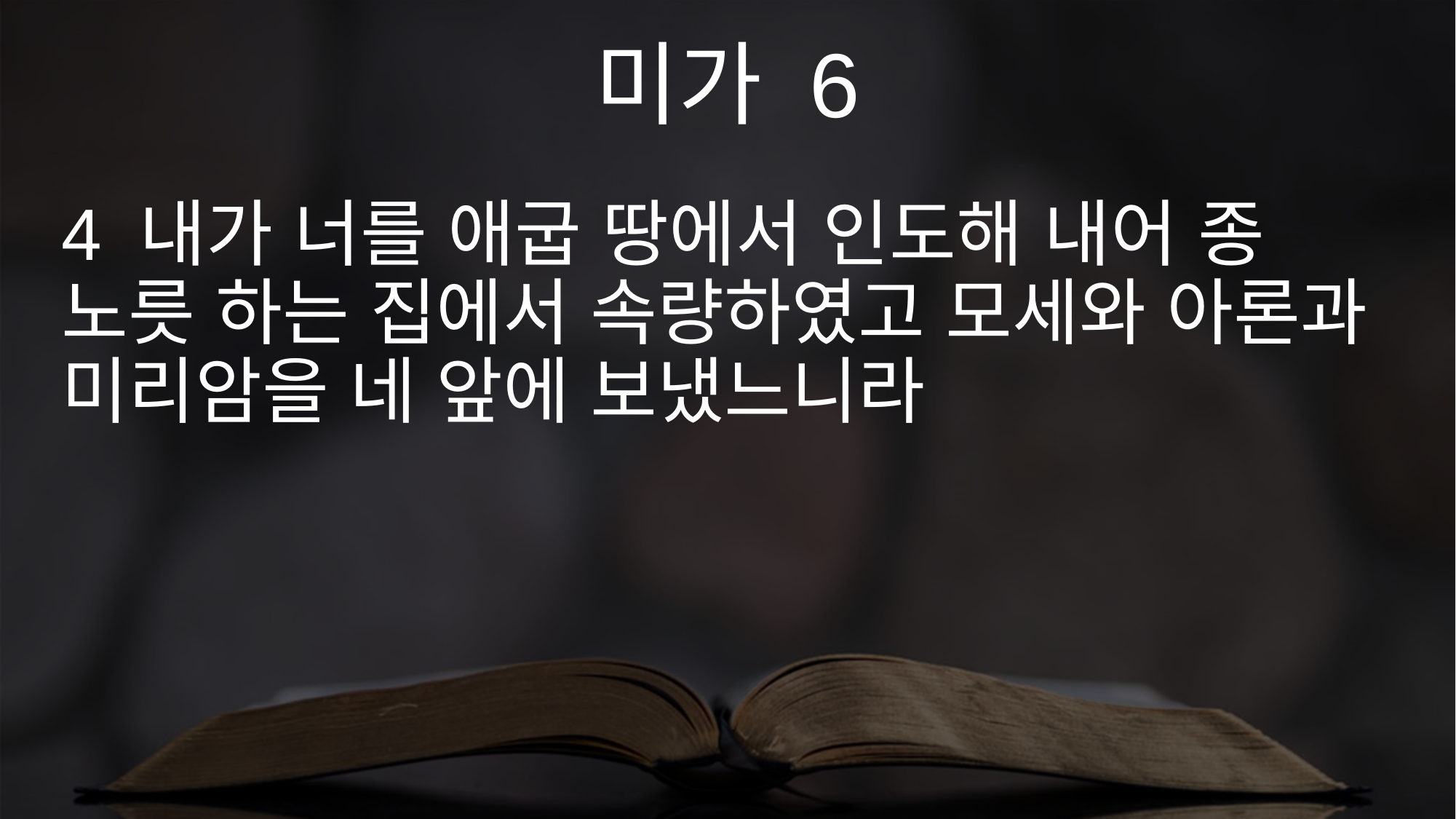

미가 6
4 내가 너를 애굽 땅에서 인도해 내어 종 노릇 하는 집에서 속량하였고 모세와 아론과 미리암을 네 앞에 보냈느니라